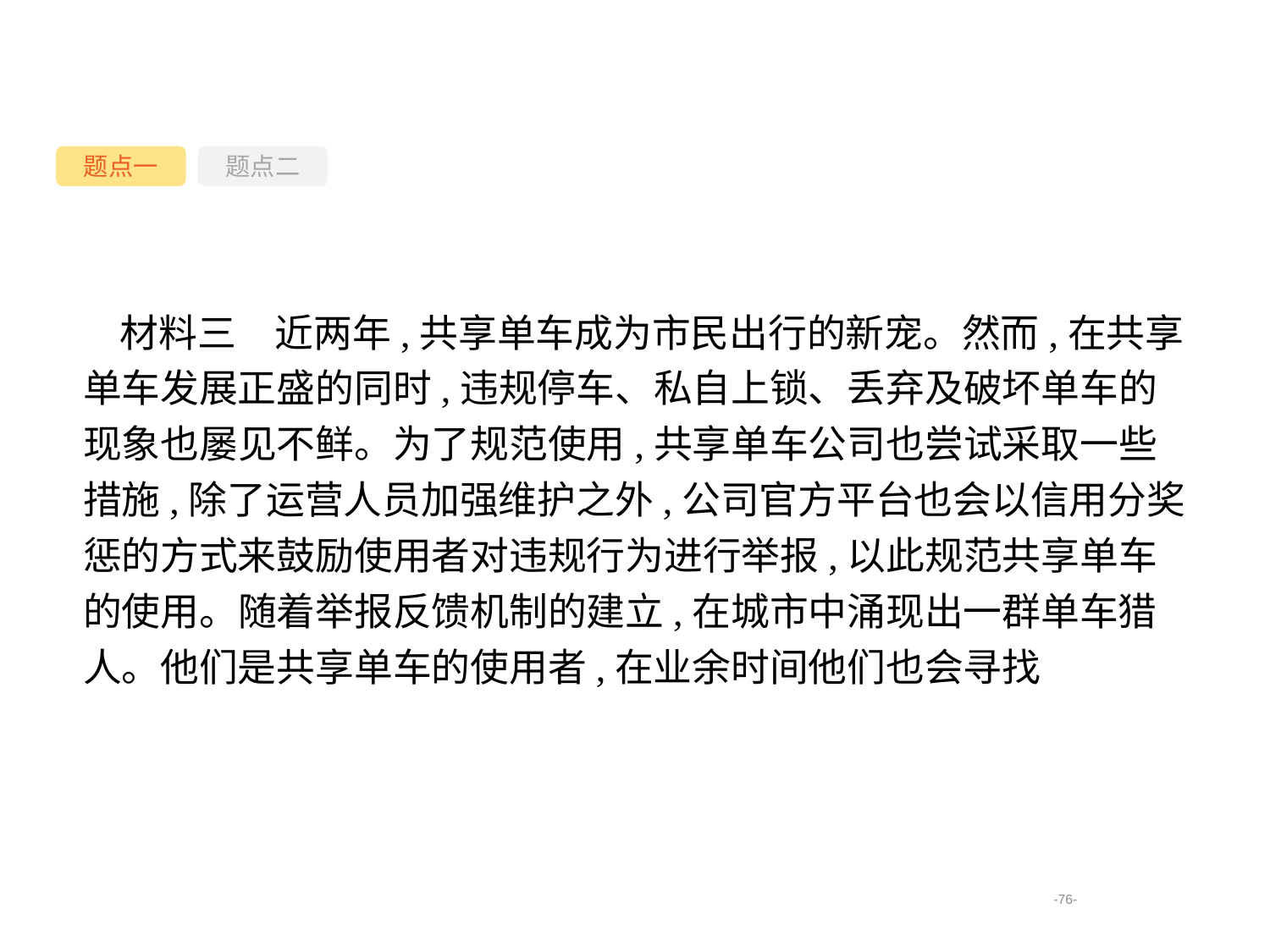

题点一
题点二
材料三　近两年,共享单车成为市民出行的新宠。然而,在共享单车发展正盛的同时,违规停车、私自上锁、丢弃及破坏单车的现象也屡见不鲜。为了规范使用,共享单车公司也尝试采取一些措施,除了运营人员加强维护之外,公司官方平台也会以信用分奖惩的方式来鼓励使用者对违规行为进行举报,以此规范共享单车的使用。随着举报反馈机制的建立,在城市中涌现出一群单车猎人。他们是共享单车的使用者,在业余时间他们也会寻找
-76-